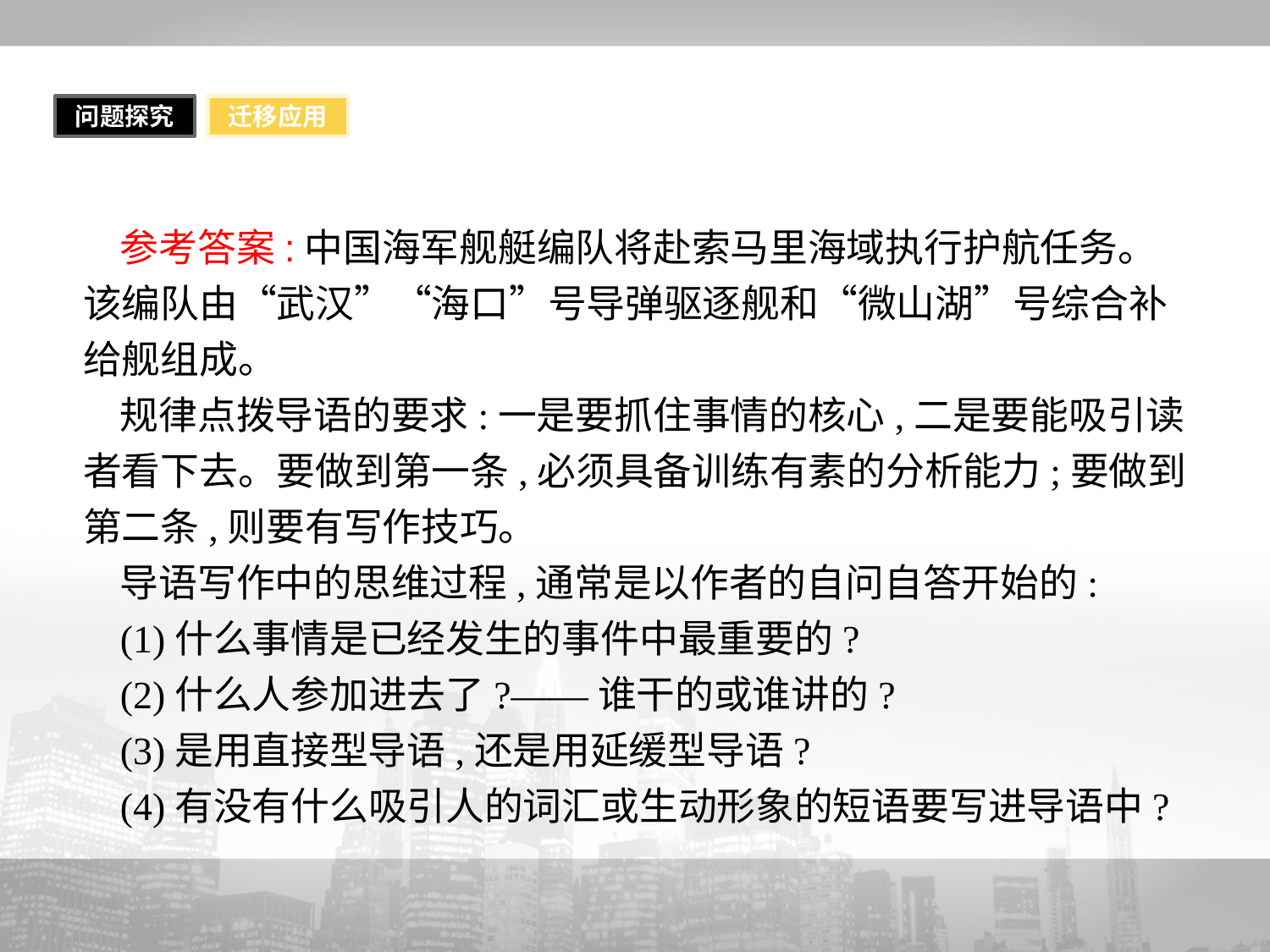

问题探究
迁移应用
参考答案:中国海军舰艇编队将赴索马里海域执行护航任务。该编队由“武汉”“海口”号导弹驱逐舰和“微山湖”号综合补给舰组成。
规律点拨导语的要求:一是要抓住事情的核心,二是要能吸引读者看下去。要做到第一条,必须具备训练有素的分析能力;要做到第二条,则要有写作技巧。
导语写作中的思维过程,通常是以作者的自问自答开始的:
(1)什么事情是已经发生的事件中最重要的?
(2)什么人参加进去了?——谁干的或谁讲的?
(3)是用直接型导语,还是用延缓型导语?
(4)有没有什么吸引人的词汇或生动形象的短语要写进导语中?